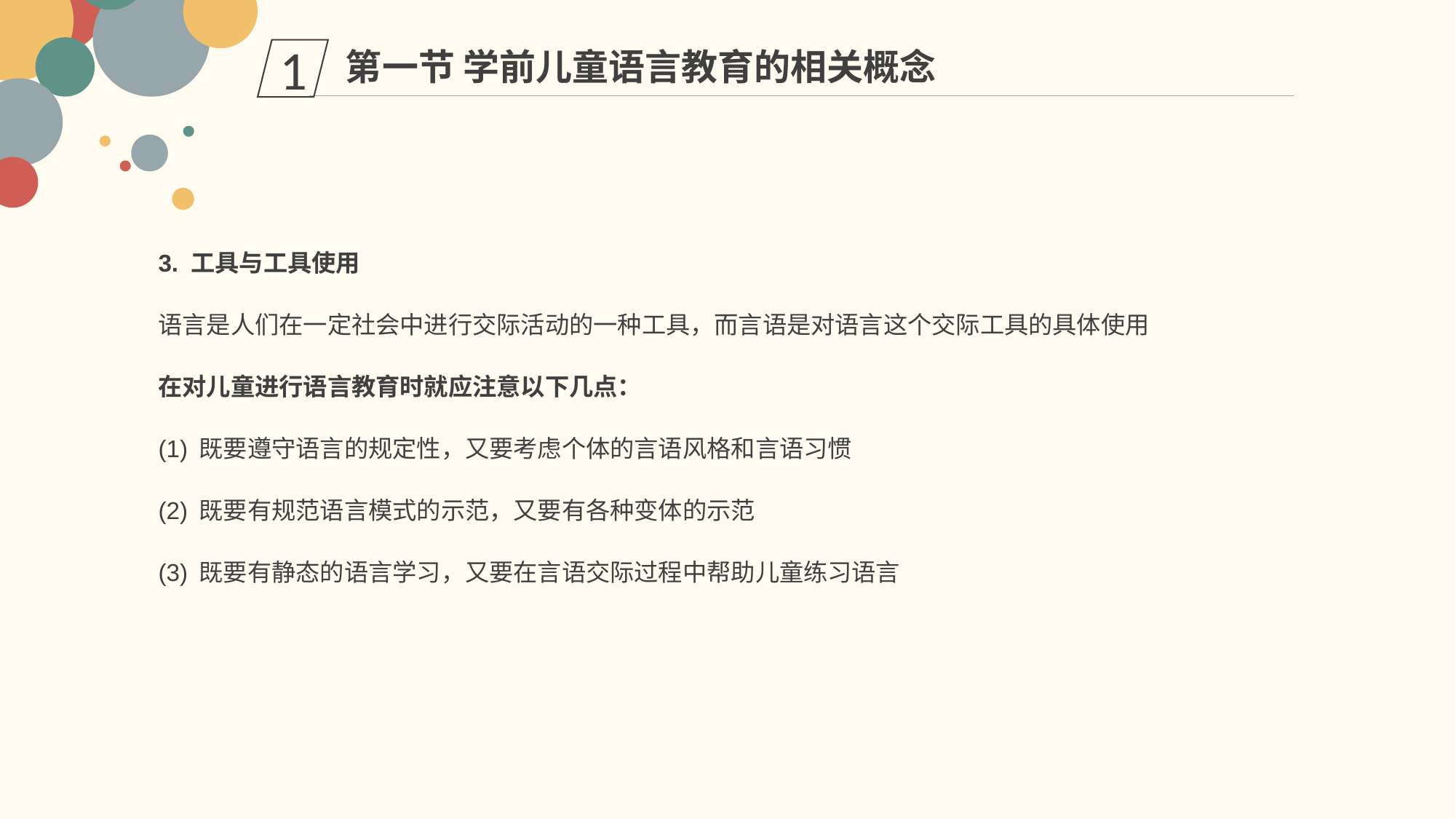

第一节 学前儿童语言教育的相关概念
1
3. 工具与工具使用
语言是人们在一定社会中进行交际活动的一种工具，而言语是对语言这个交际工具的具体使用
在对儿童进行语言教育时就应注意以下几点：
既要遵守语言的规定性，又要考虑个体的言语风格和言语习惯
既要有规范语言模式的示范，又要有各种变体的示范
既要有静态的语言学习，又要在言语交际过程中帮助儿童练习语言